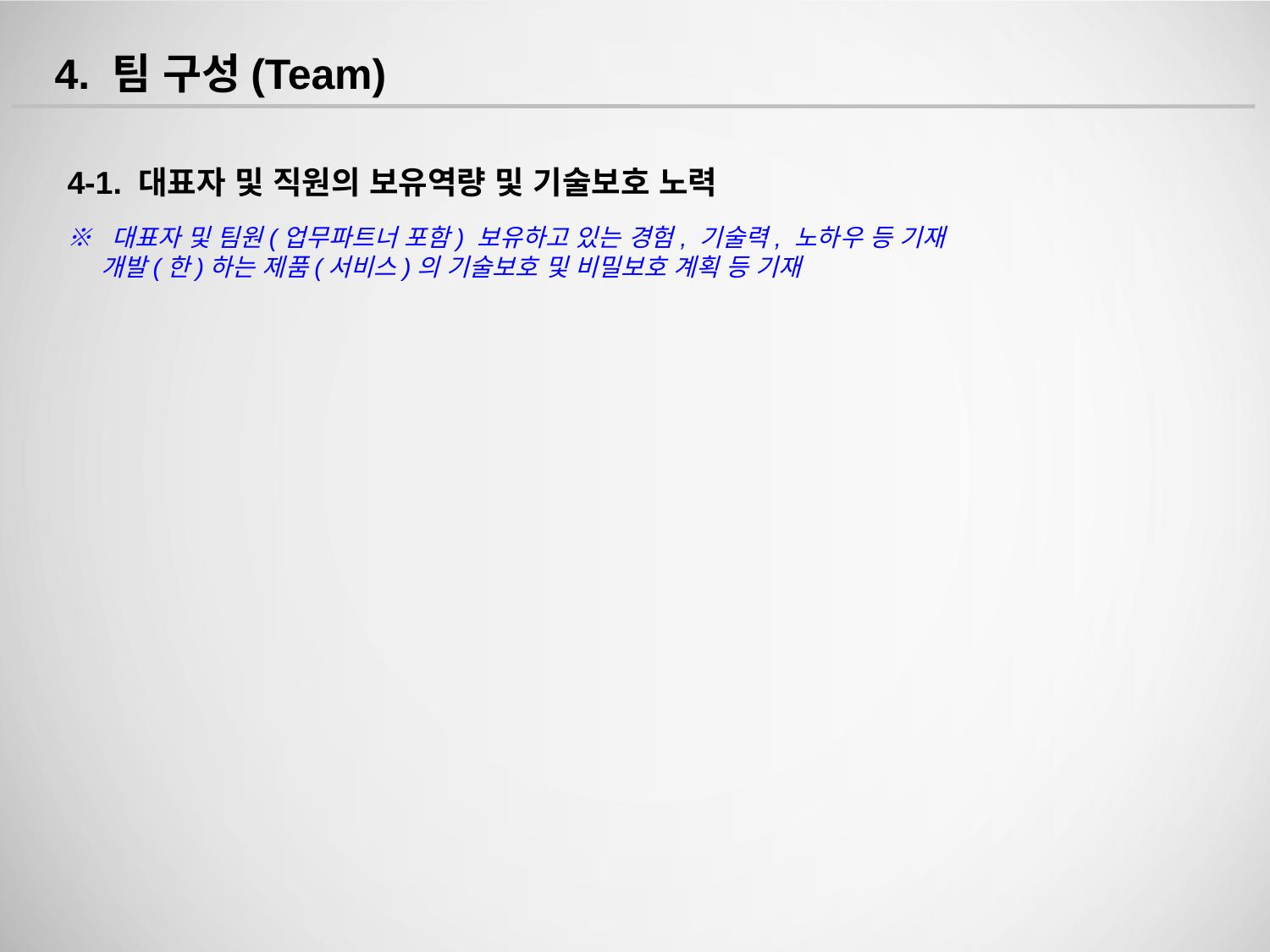

4. 팀 구성(Team)
4-1. 대표자 및 직원의 보유역량 및 기술보호 노력

※  대표자 및 팀원(업무파트너 포함) 보유하고 있는 경험, 기술력, 노하우 등 기재
    개발(한)하는 제품(서비스)의 기술보호 및 비밀보호 계획 등 기재